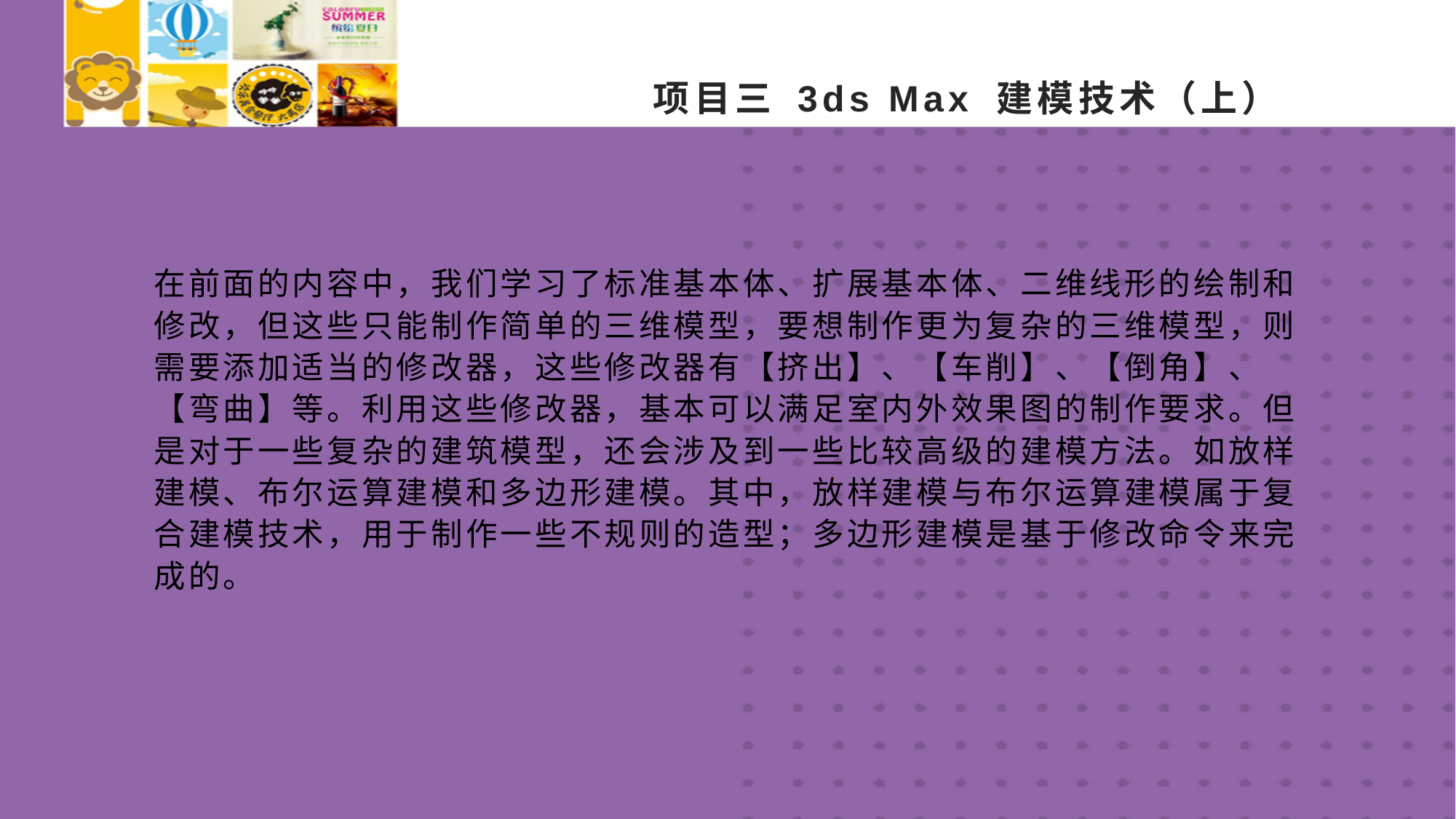

# 项目三 3ds Max 建模技术（上）
在前面的内容中，我们学习了标准基本体、扩展基本体、二维线形的绘制和修改，但这些只能制作简单的三维模型，要想制作更为复杂的三维模型，则需要添加适当的修改器，这些修改器有【挤出】、【车削】、【倒角】、【弯曲】等。利用这些修改器，基本可以满足室内外效果图的制作要求。但是对于一些复杂的建筑模型，还会涉及到一些比较高级的建模方法。如放样建模、布尔运算建模和多边形建模。其中，放样建模与布尔运算建模属于复合建模技术，用于制作一些不规则的造型；多边形建模是基于修改命令来完成的。